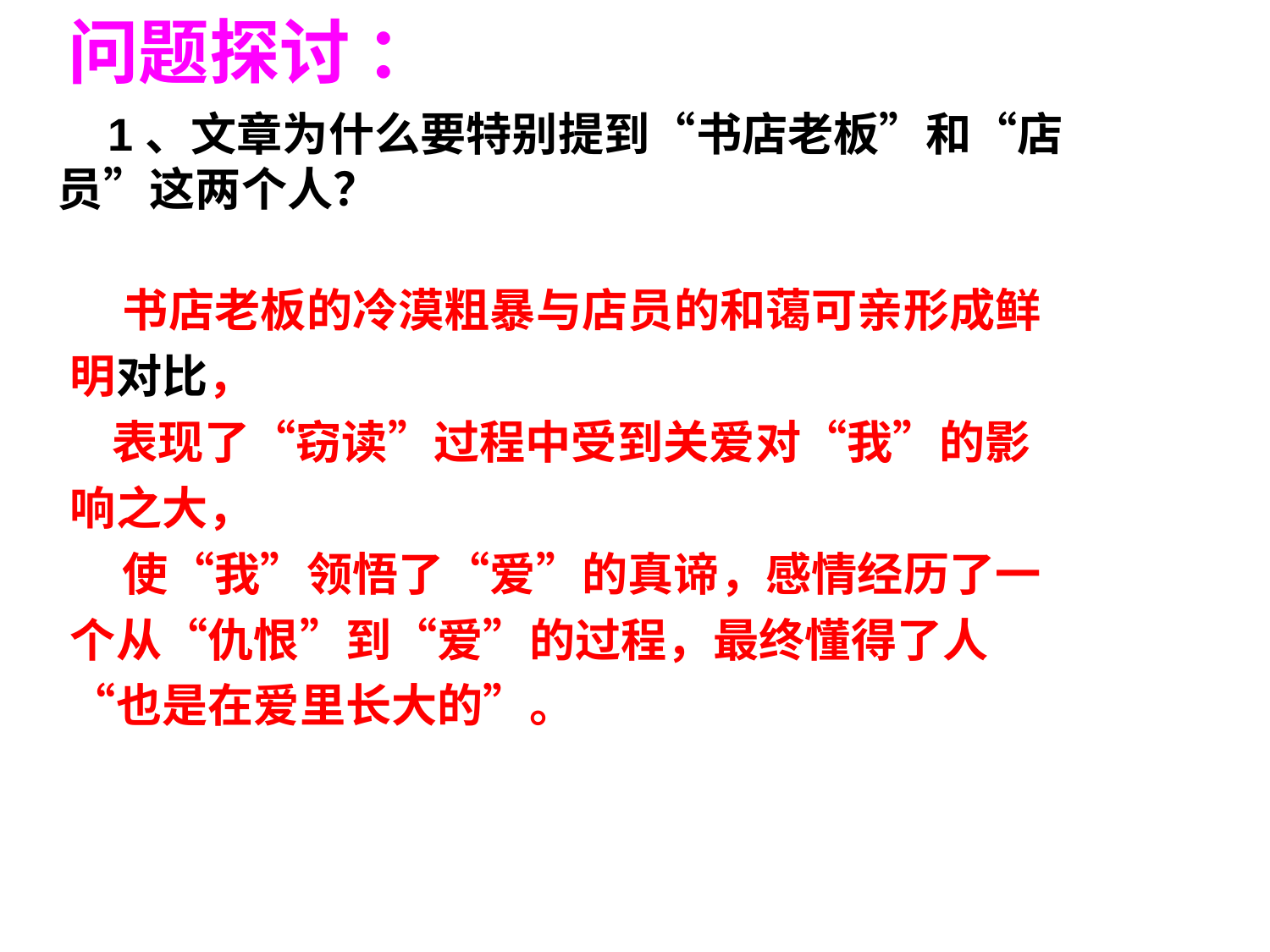

问题探讨 ：
    1、文章为什么要特别提到“书店老板”和“店员”这两个人？
    书店老板的冷漠粗暴与店员的和蔼可亲形成鲜明对比，
   表现了“窃读”过程中受到关爱对“我”的影响之大，
    使“我”领悟了“爱”的真谛，感情经历了一个从“仇恨”到“爱”的过程，最终懂得了人“也是在爱里长大的”。